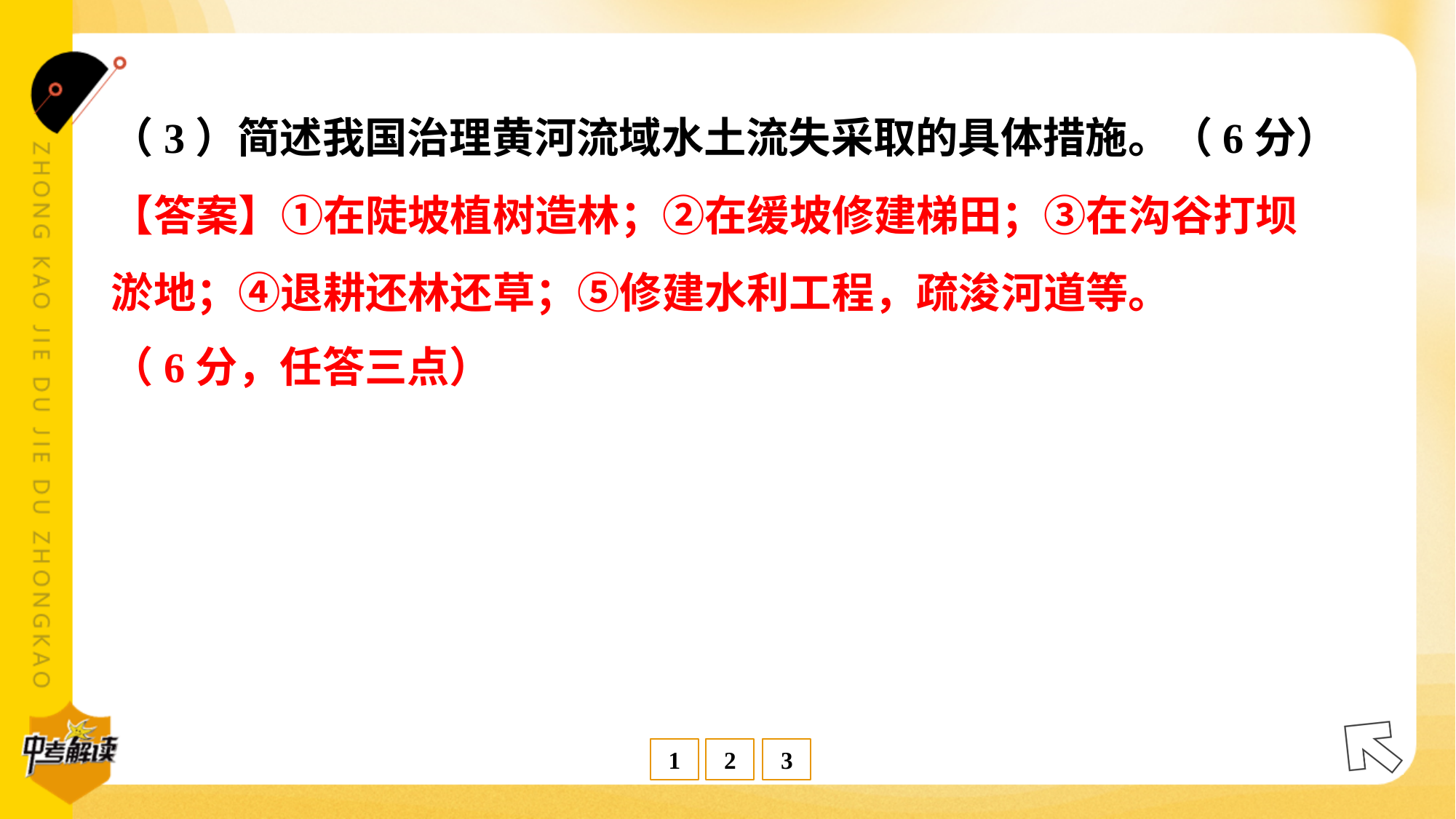

（3）简述我国治理黄河流域水土流失采取的具体措施。（6分）
【答案】①在陡坡植树造林；②在缓坡修建梯田；③在沟谷打坝
淤地；④退耕还林还草；⑤修建水利工程，疏浚河道等。
（6分，任答三点）